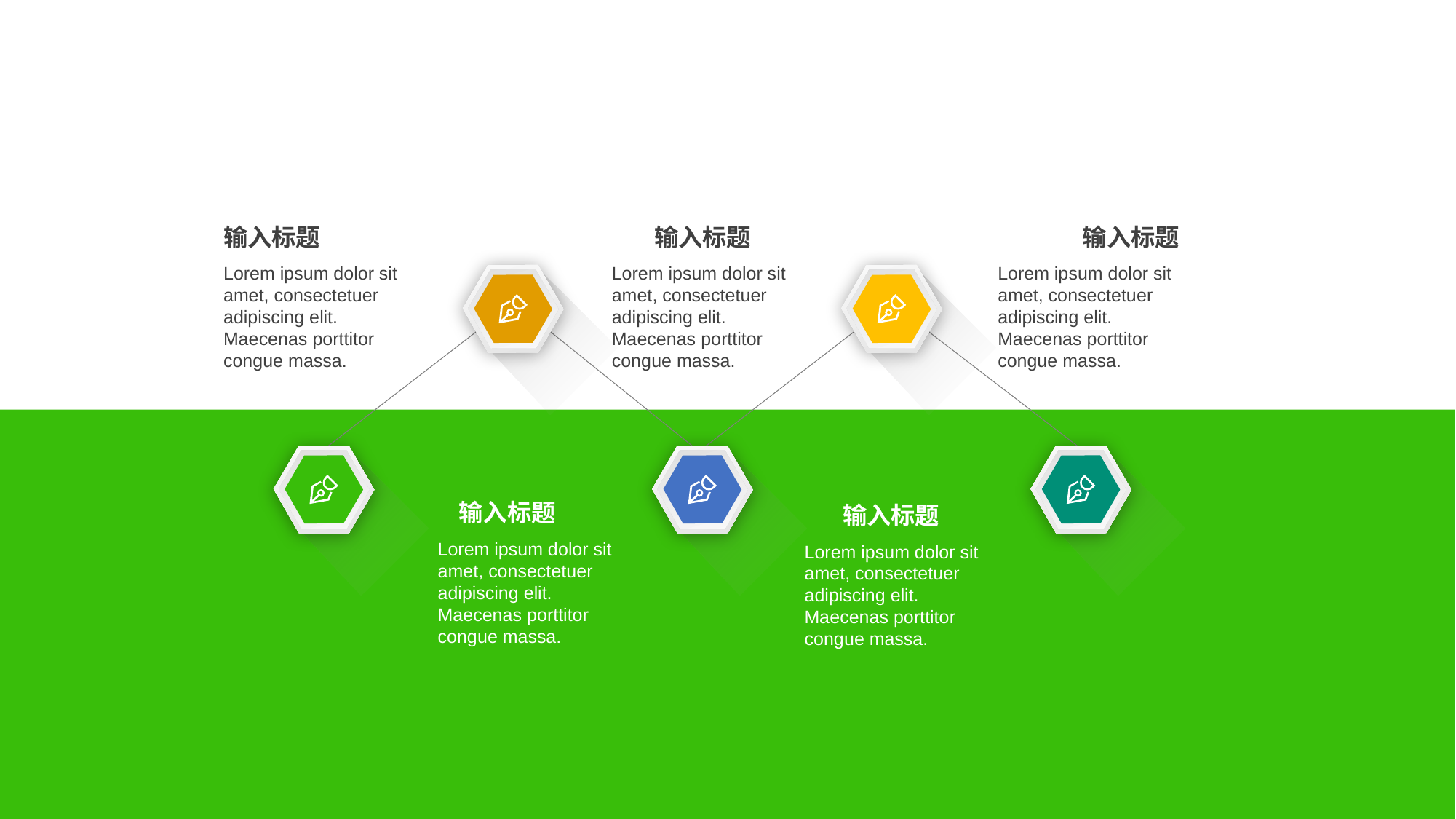

输入标题
输入标题
输入标题
Lorem ipsum dolor sit amet, consectetuer adipiscing elit. Maecenas porttitor congue massa.
Lorem ipsum dolor sit amet, consectetuer adipiscing elit. Maecenas porttitor congue massa.
Lorem ipsum dolor sit amet, consectetuer adipiscing elit. Maecenas porttitor congue massa.

输入标题
输入标题
Lorem ipsum dolor sit amet, consectetuer adipiscing elit. Maecenas porttitor congue massa.
Lorem ipsum dolor sit amet, consectetuer adipiscing elit. Maecenas porttitor congue massa.